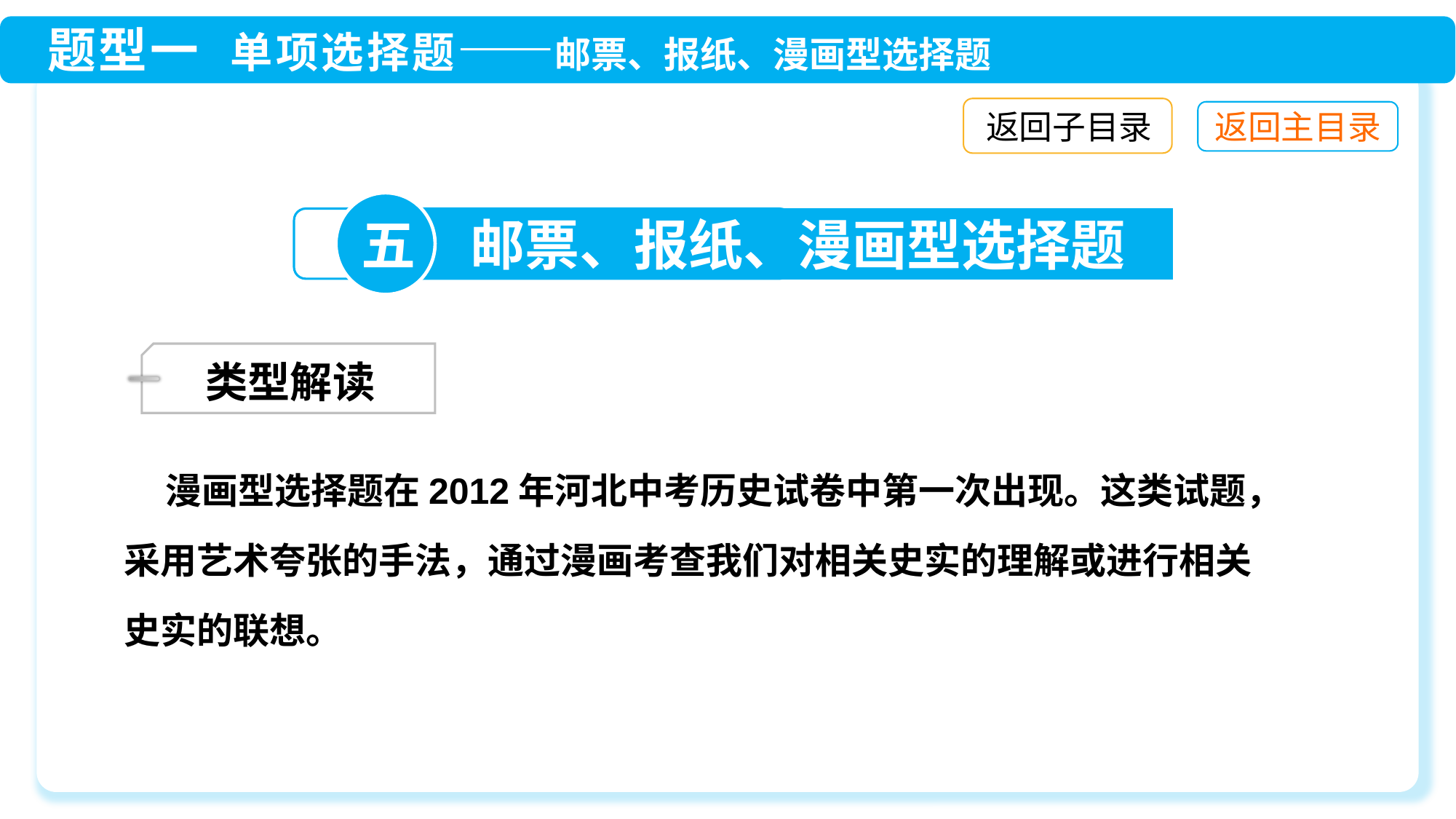

返回子目录
五

  邮票、报纸、漫画型选择题
类型解读

    漫画型选择题在2012年河北中考历史试卷中第一次出现。这类试题，采用艺术夸张的手法，通过漫画考查我们对相关史实的理解或进行相关史实的联想。